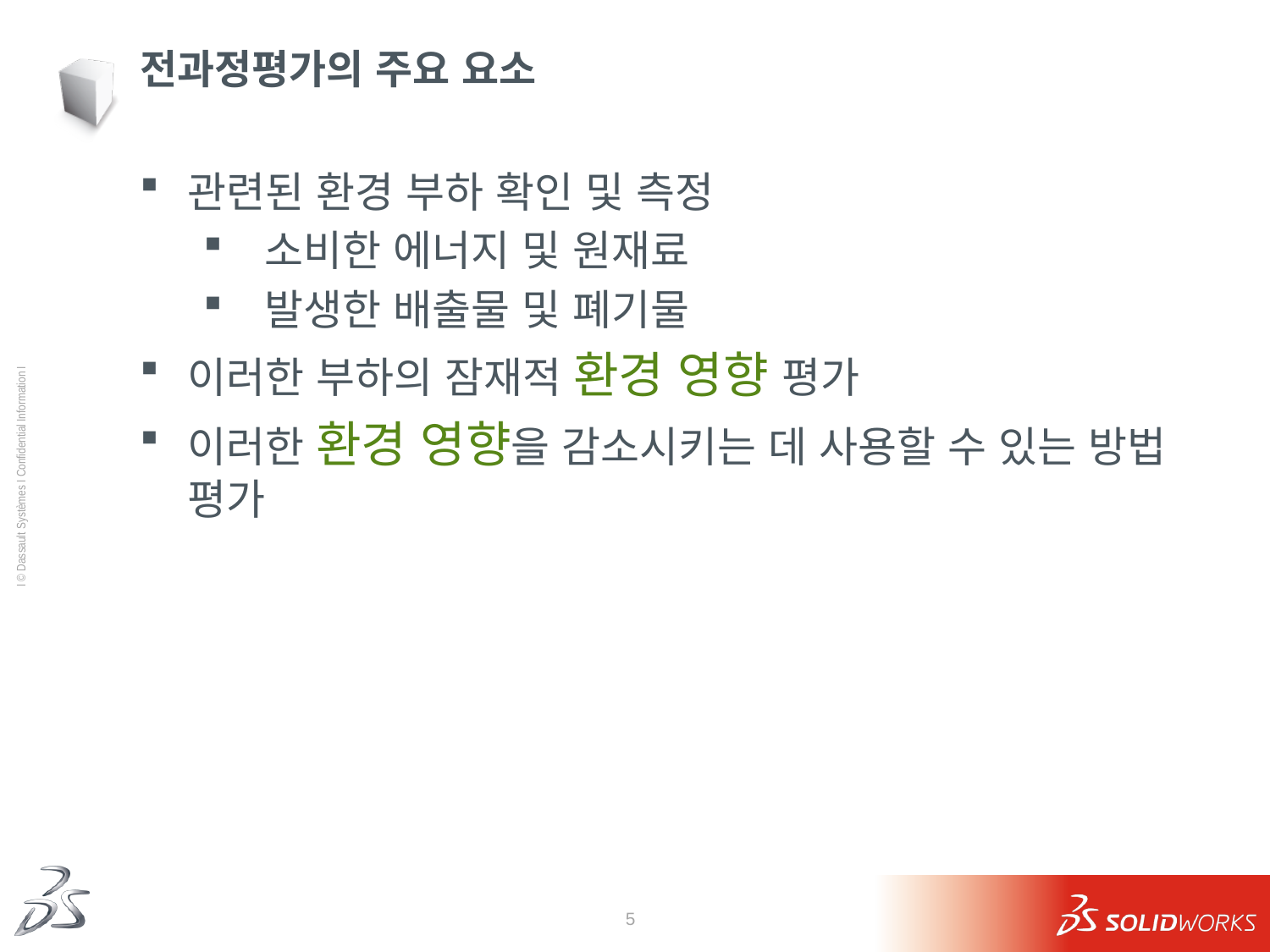

# 전과정평가의 주요 요소
관련된 환경 부하 확인 및 측정
 소비한 에너지 및 원재료
 발생한 배출물 및 폐기물
이러한 부하의 잠재적 환경 영향 평가
이러한 환경 영향을 감소시키는 데 사용할 수 있는 방법 평가